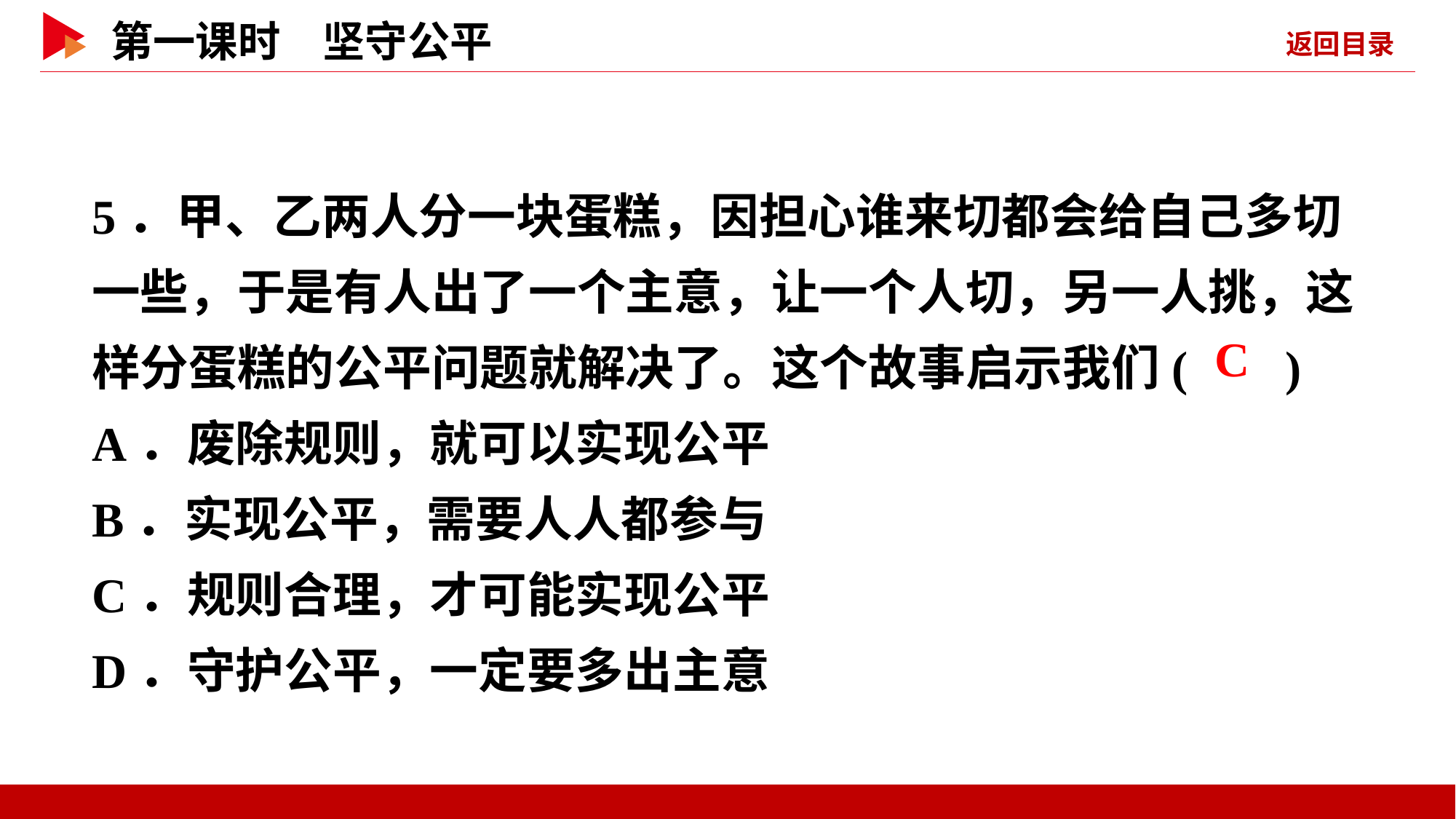

5．甲、乙两人分一块蛋糕，因担心谁来切都会给自己多切一些，于是有人出了一个主意，让一个人切，另一人挑，这样分蛋糕的公平问题就解决了。这个故事启示我们(        )
A．废除规则，就可以实现公平
B．实现公平，需要人人都参与
C．规则合理，才可能实现公平
D．守护公平，一定要多出主意
   C